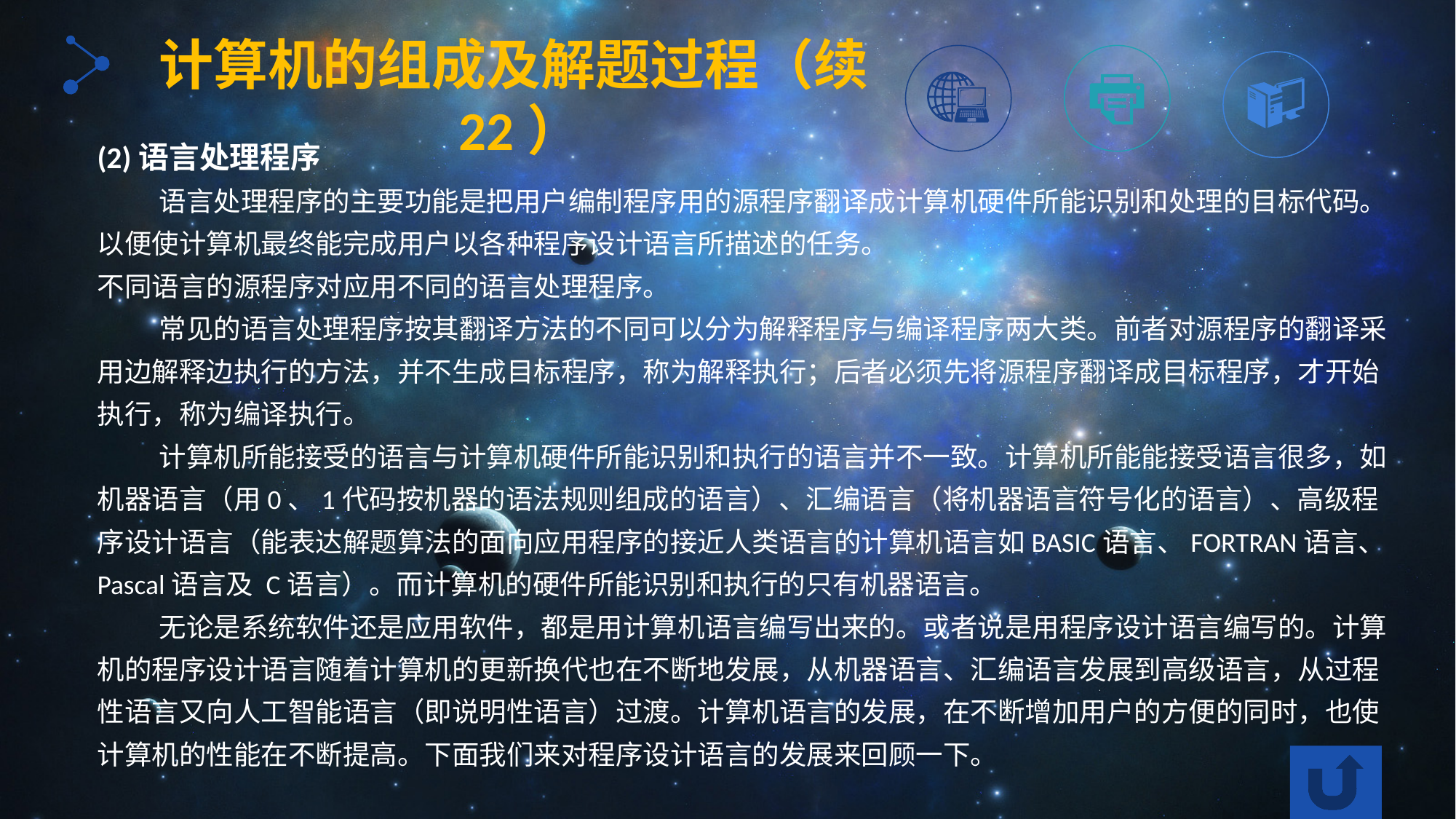

计算机的组成及解题过程（续22）

(2)语言处理程序
         语言处理程序的主要功能是把用户编制程序用的源程序翻译成计算机硬件所能识别和处理的目标代码。以便使计算机最终能完成用户以各种程序设计语言所描述的任务。
不同语言的源程序对应用不同的语言处理程序。
         常见的语言处理程序按其翻译方法的不同可以分为解释程序与编译程序两大类。前者对源程序的翻译采用边解释边执行的方法，并不生成目标程序，称为解释执行；后者必须先将源程序翻译成目标程序，才开始执行，称为编译执行。
         计算机所能接受的语言与计算机硬件所能识别和执行的语言并不一致。计算机所能能接受语言很多，如机器语言（用0、1代码按机器的语法规则组成的语言）、汇编语言（将机器语言符号化的语言）、高级程序设计语言（能表达解题算法的面向应用程序的接近人类语言的计算机语言如BASIC语言、FORTRAN语言、Pascal语言及 C语言）。而计算机的硬件所能识别和执行的只有机器语言。
         无论是系统软件还是应用软件，都是用计算机语言编写出来的。或者说是用程序设计语言编写的。计算机的程序设计语言随着计算机的更新换代也在不断地发展，从机器语言、汇编语言发展到高级语言，从过程性语言又向人工智能语言（即说明性语言）过渡。计算机语言的发展，在不断增加用户的方便的同时，也使计算机的性能在不断提高。下面我们来对程序设计语言的发展来回顾一下。